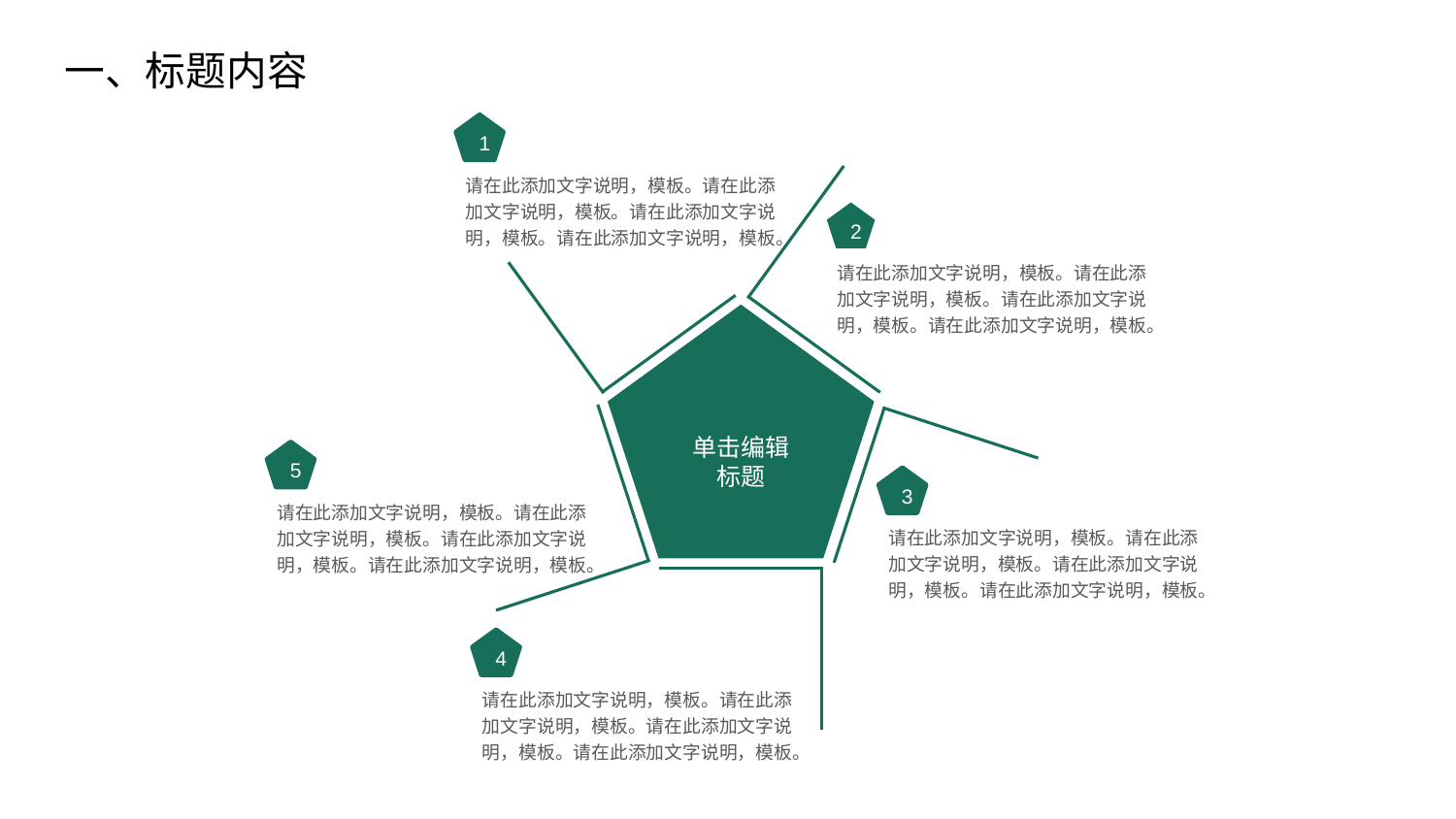

一、标题内容
1
请在此添加文字说明，模板。请在此添加文字说明，模板。请在此添加文字说明，模板。请在此添加文字说明，模板。
2
请在此添加文字说明，模板。请在此添加文字说明，模板。请在此添加文字说明，模板。请在此添加文字说明，模板。
单击编辑
标题
5
3
请在此添加文字说明，模板。请在此添加文字说明，模板。请在此添加文字说明，模板。请在此添加文字说明，模板。
请在此添加文字说明，模板。请在此添加文字说明，模板。请在此添加文字说明，模板。请在此添加文字说明，模板。
4
请在此添加文字说明，模板。请在此添加文字说明，模板。请在此添加文字说明，模板。请在此添加文字说明，模板。